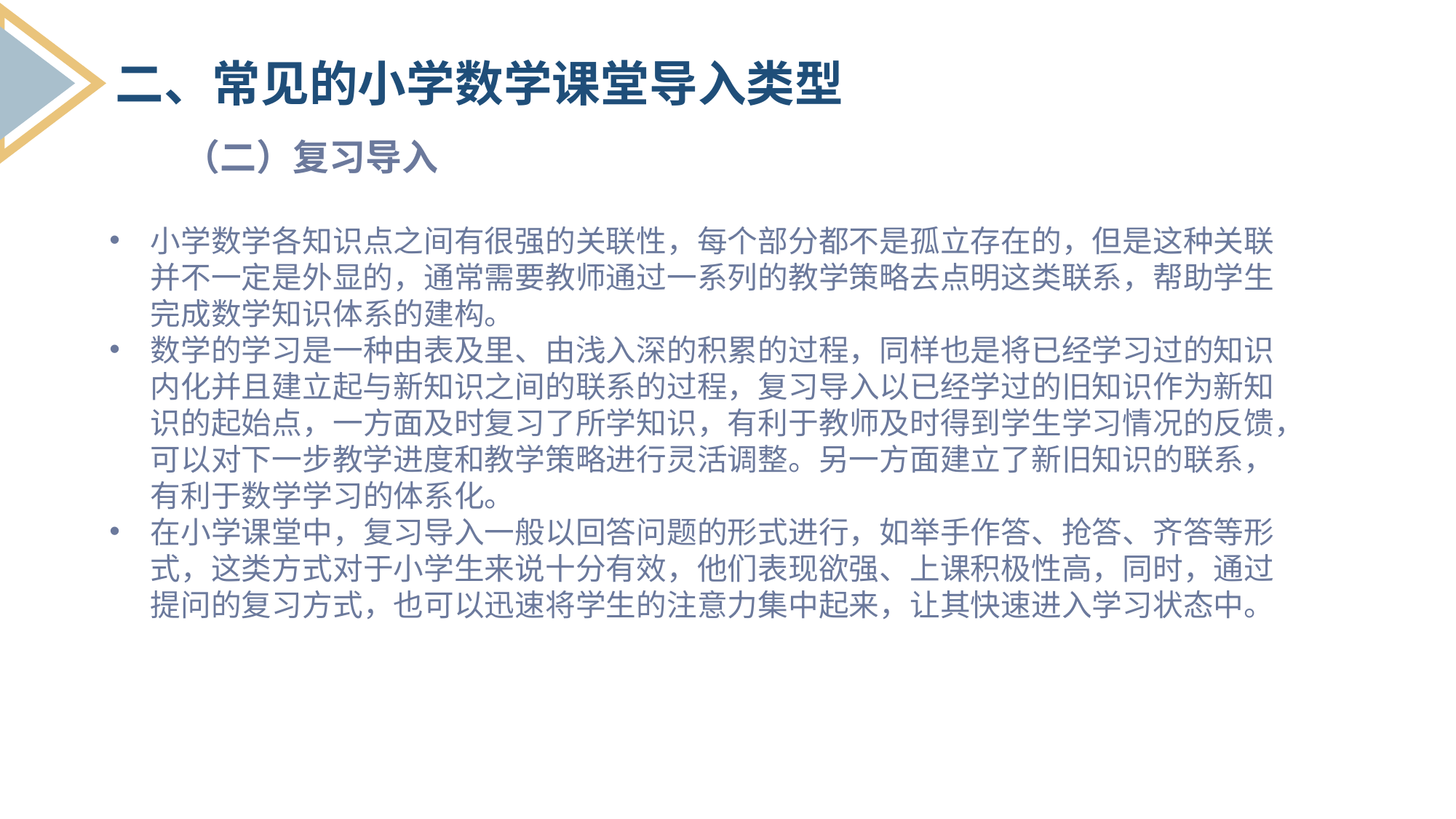

二、常见的小学数学课堂导入类型
        （二）复习导入

小学数学各知识点之间有很强的关联性，每个部分都不是孤立存在的，但是这种关联并不一定是外显的，通常需要教师通过一系列的教学策略去点明这类联系，帮助学生完成数学知识体系的建构。
数学的学习是一种由表及里、由浅入深的积累的过程，同样也是将已经学习过的知识内化并且建立起与新知识之间的联系的过程，复习导入以已经学过的旧知识作为新知识的起始点，一方面及时复习了所学知识，有利于教师及时得到学生学习情况的反馈，可以对下一步教学进度和教学策略进行灵活调整。另一方面建立了新旧知识的联系，有利于数学学习的体系化。
在小学课堂中，复习导入一般以回答问题的形式进行，如举手作答、抢答、齐答等形式，这类方式对于小学生来说十分有效，他们表现欲强、上课积极性高，同时，通过提问的复习方式，也可以迅速将学生的注意力集中起来，让其快速进入学习状态中。